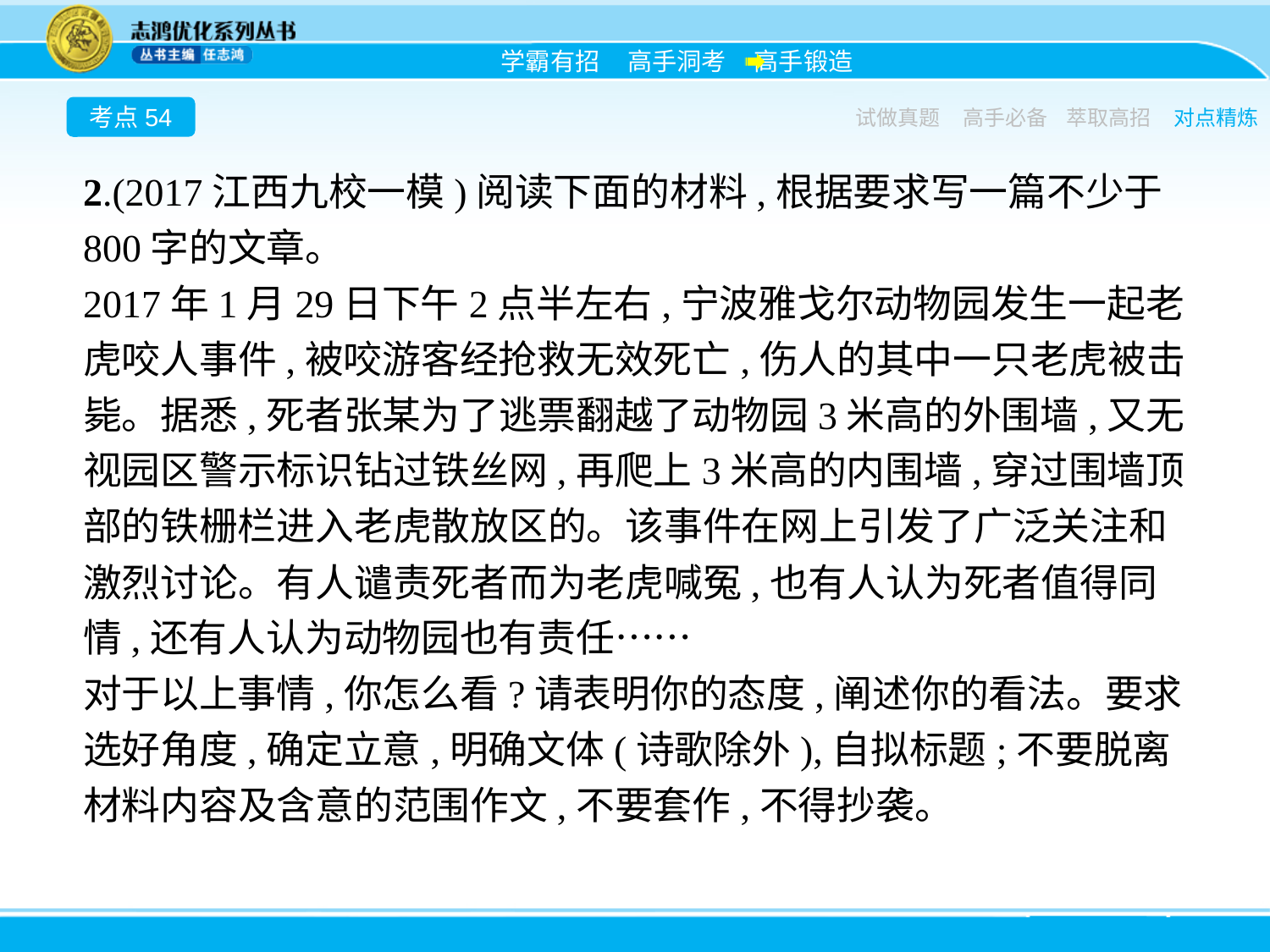

考点54
试做真题
高手必备
萃取高招
对点精炼
2.(2017江西九校一模)阅读下面的材料,根据要求写一篇不少于800字的文章。
2017年1月29日下午2点半左右,宁波雅戈尔动物园发生一起老虎咬人事件,被咬游客经抢救无效死亡,伤人的其中一只老虎被击毙。据悉,死者张某为了逃票翻越了动物园3米高的外围墙,又无视园区警示标识钻过铁丝网,再爬上3米高的内围墙,穿过围墙顶部的铁栅栏进入老虎散放区的。该事件在网上引发了广泛关注和激烈讨论。有人谴责死者而为老虎喊冤,也有人认为死者值得同情,还有人认为动物园也有责任……
对于以上事情,你怎么看?请表明你的态度,阐述你的看法。要求选好角度,确定立意,明确文体(诗歌除外),自拟标题;不要脱离材料内容及含意的范围作文,不要套作,不得抄袭。